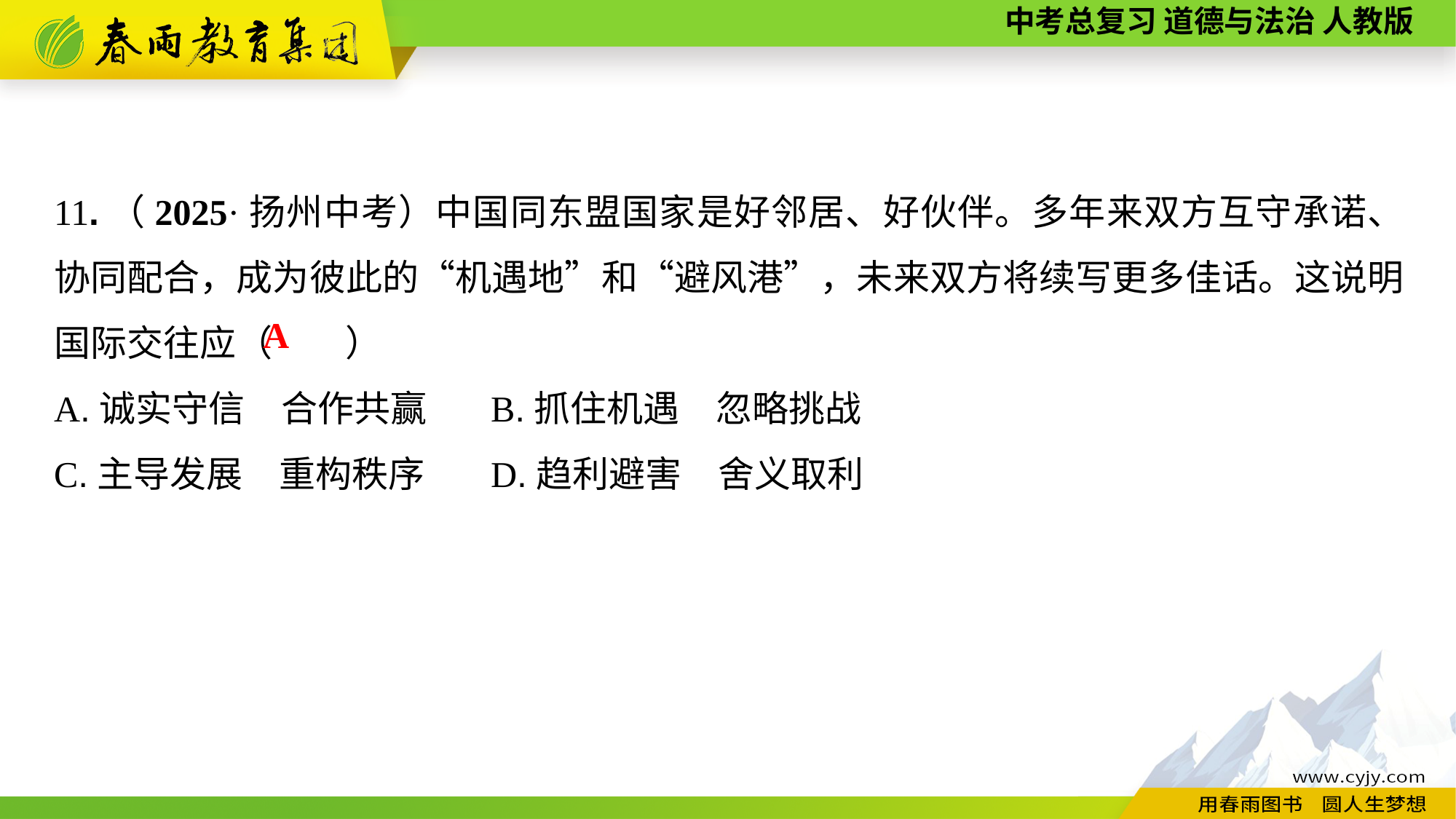

11.（2025·扬州中考）中国同东盟国家是好邻居、好伙伴。多年来双方互守承诺、协同配合，成为彼此的“机遇地”和“避风港”，未来双方将续写更多佳话。这说明国际交往应（　　）
A.诚实守信　合作共赢	B.抓住机遇　忽略挑战
C.主导发展　重构秩序	D.趋利避害　舍义取利
A